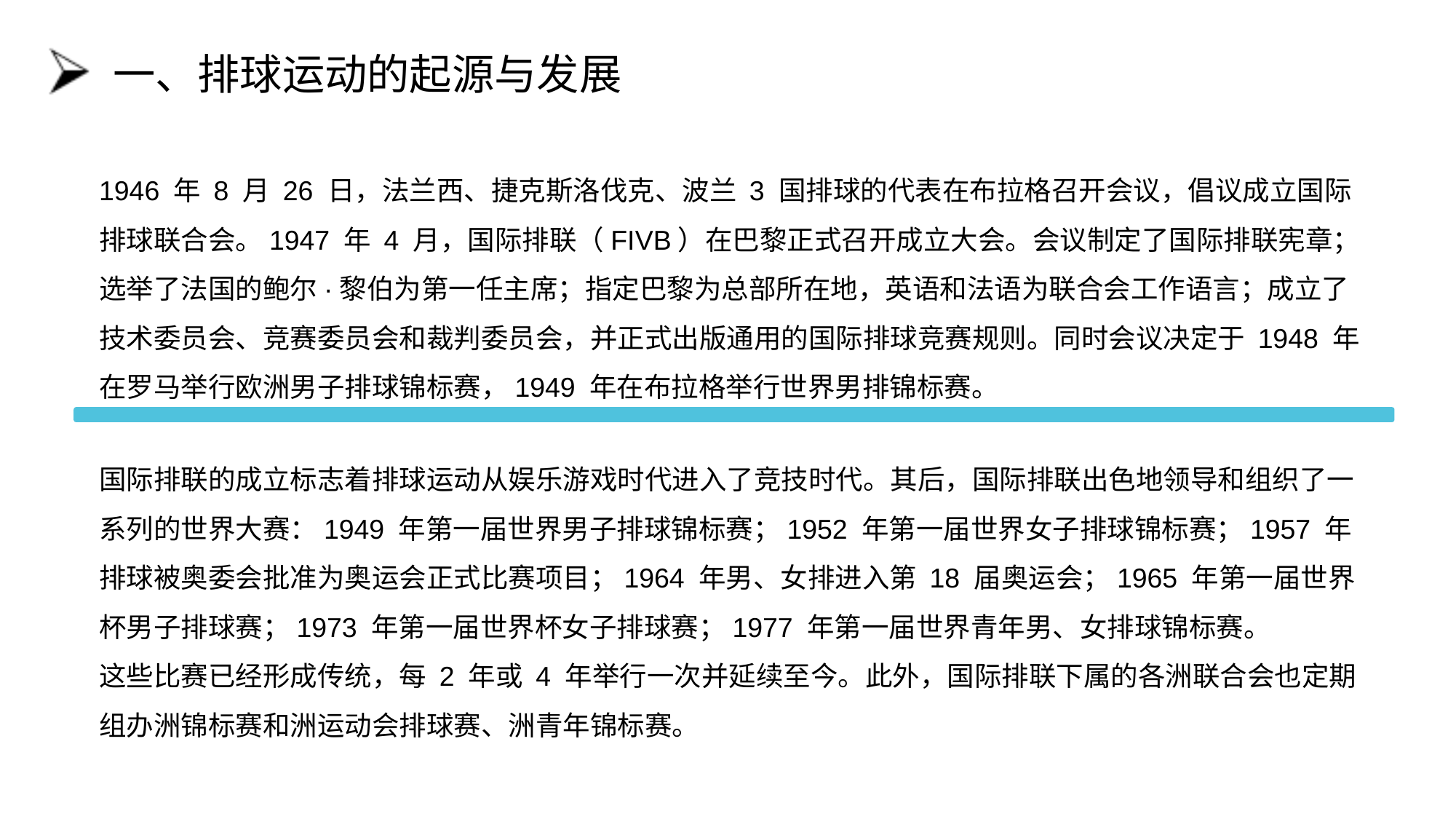

# 一、排球运动的起源与发展
1946 年 8 月 26 日，法兰西、捷克斯洛伐克、波兰 3 国排球的代表在布拉格召开会议，倡议成立国际排球联合会。1947 年 4 月，国际排联（FIVB）在巴黎正式召开成立大会。会议制定了国际排联宪章；选举了法国的鲍尔·黎伯为第一任主席；指定巴黎为总部所在地，英语和法语为联合会工作语言；成立了技术委员会、竞赛委员会和裁判委员会，并正式出版通用的国际排球竞赛规则。同时会议决定于 1948 年在罗马举行欧洲男子排球锦标赛，1949 年在布拉格举行世界男排锦标赛。

国际排联的成立标志着排球运动从娱乐游戏时代进入了竞技时代。其后，国际排联出色地领导和组织了一系列的世界大赛：1949 年第一届世界男子排球锦标赛；1952 年第一届世界女子排球锦标赛；1957 年排球被奥委会批准为奥运会正式比赛项目；1964 年男、女排进入第 18 届奥运会；1965 年第一届世界杯男子排球赛；1973 年第一届世界杯女子排球赛；1977 年第一届世界青年男、女排球锦标赛。
这些比赛已经形成传统，每 2 年或 4 年举行一次并延续至今。此外，国际排联下属的各洲联合会也定期组办洲锦标赛和洲运动会排球赛、洲青年锦标赛。